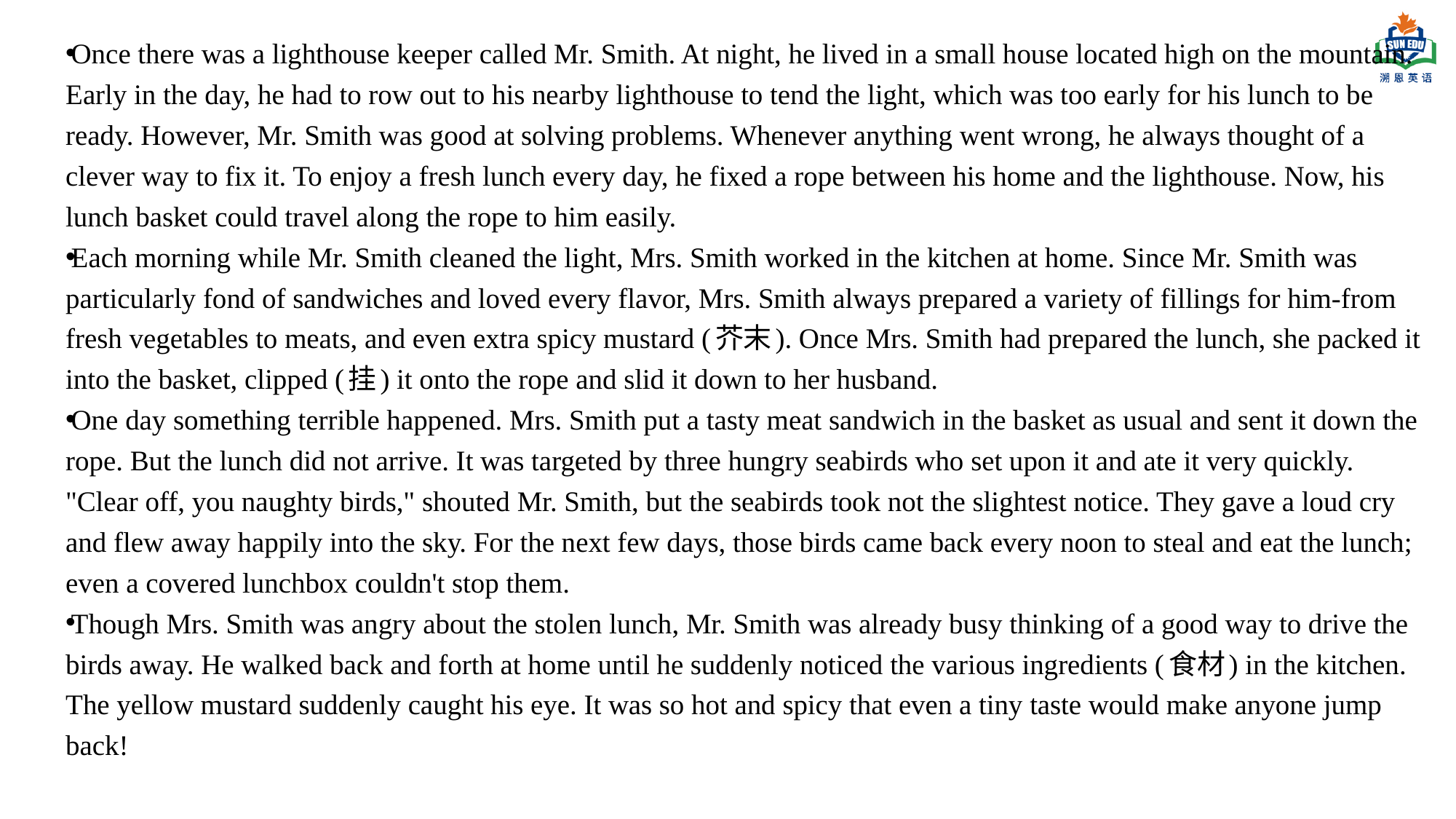

Once there was a lighthouse keeper called Mr. Smith. At night, he lived in a small house located high on the mountain. Early in the day, he had to row out to his nearby lighthouse to tend the light, which was too early for his lunch to be ready. However, Mr. Smith was good at solving problems. Whenever anything went wrong, he always thought of a clever way to fix it. To enjoy a fresh lunch every day, he fixed a rope between his home and the lighthouse. Now, his lunch basket could travel along the rope to him easily.
Each morning while Mr. Smith cleaned the light, Mrs. Smith worked in the kitchen at home. Since Mr. Smith was particularly fond of sandwiches and loved every flavor, Mrs. Smith always prepared a variety of fillings for him-from fresh vegetables to meats, and even extra spicy mustard (芥末). Once Mrs. Smith had prepared the lunch, she packed it into the basket, clipped (挂) it onto the rope and slid it down to her husband.
One day something terrible happened. Mrs. Smith put a tasty meat sandwich in the basket as usual and sent it down the rope. But the lunch did not arrive. It was targeted by three hungry seabirds who set upon it and ate it very quickly. "Clear off, you naughty birds," shouted Mr. Smith, but the seabirds took not the slightest notice. They gave a loud cry and flew away happily into the sky. For the next few days, those birds came back every noon to steal and eat the lunch; even a covered lunchbox couldn't stop them.
Though Mrs. Smith was angry about the stolen lunch, Mr. Smith was already busy thinking of a good way to drive the birds away. He walked back and forth at home until he suddenly noticed the various ingredients (食材) in the kitchen. The yellow mustard suddenly caught his eye. It was so hot and spicy that even a tiny taste would make anyone jump back!